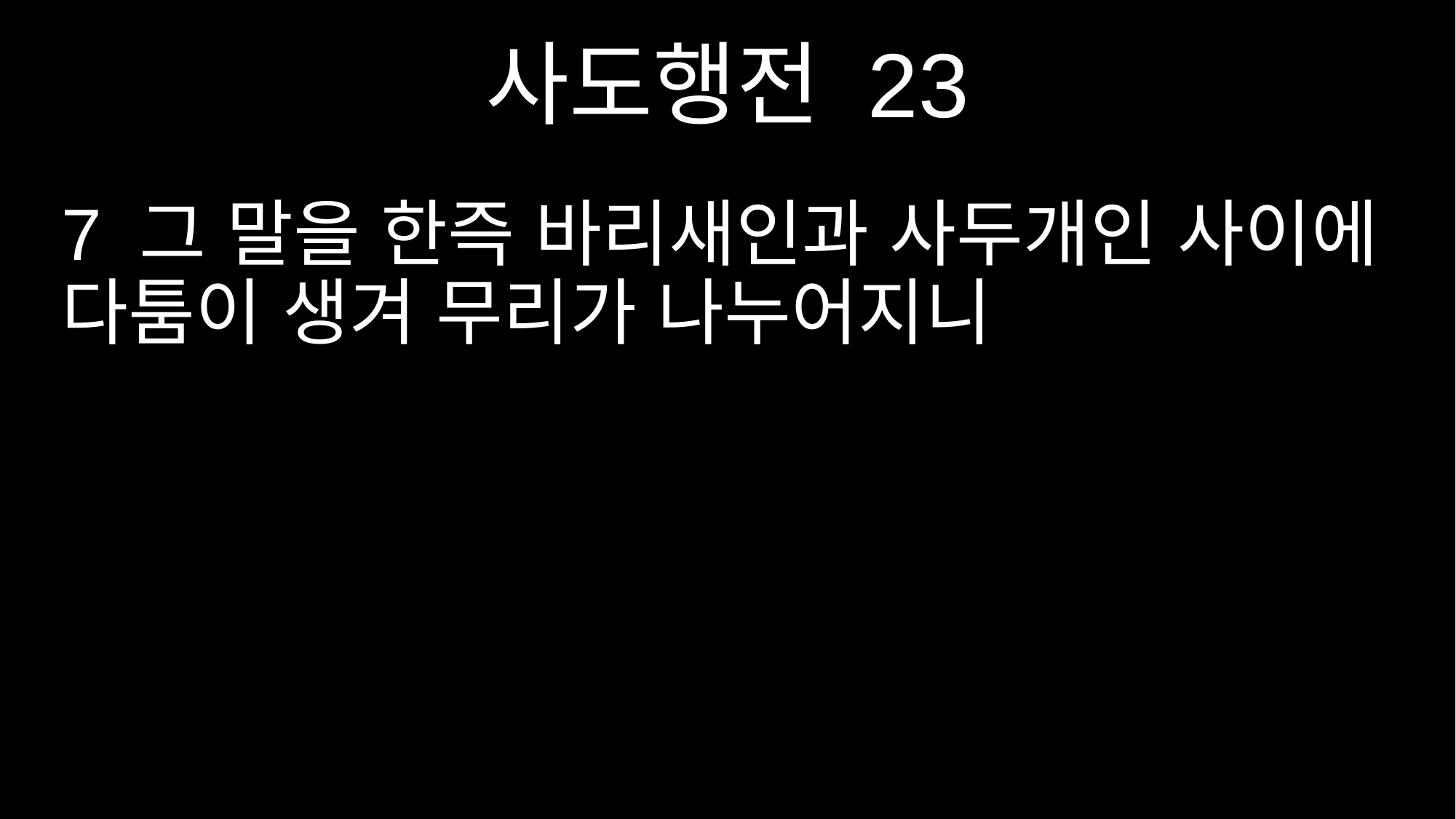

사도행전 23
7 그 말을 한즉 바리새인과 사두개인 사이에 다툼이 생겨 무리가 나누어지니